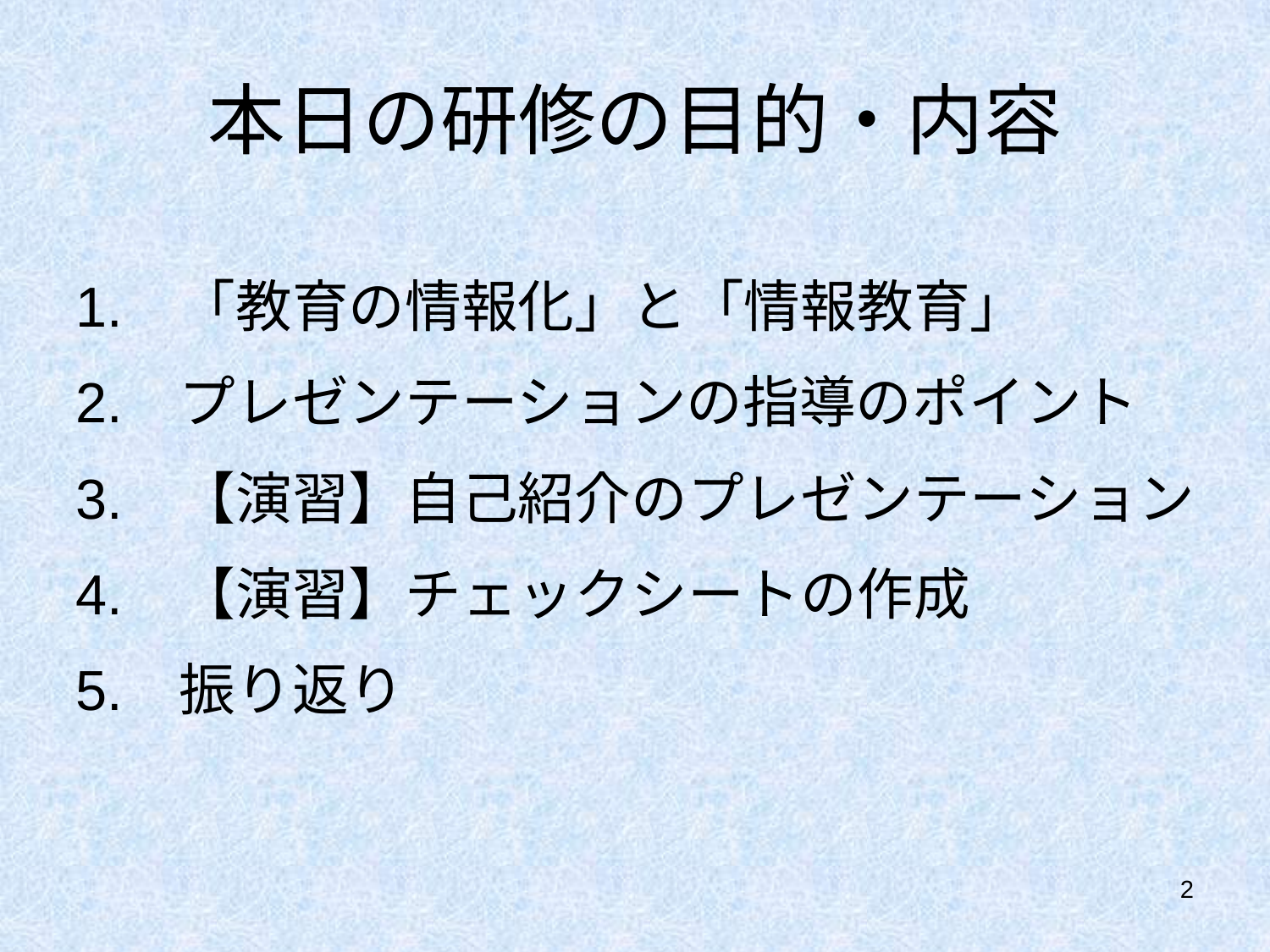

# 本日の研修の目的・内容
「教育の情報化」と「情報教育」
プレゼンテーションの指導のポイント
【演習】自己紹介のプレゼンテーション
【演習】チェックシートの作成
振り返り

2